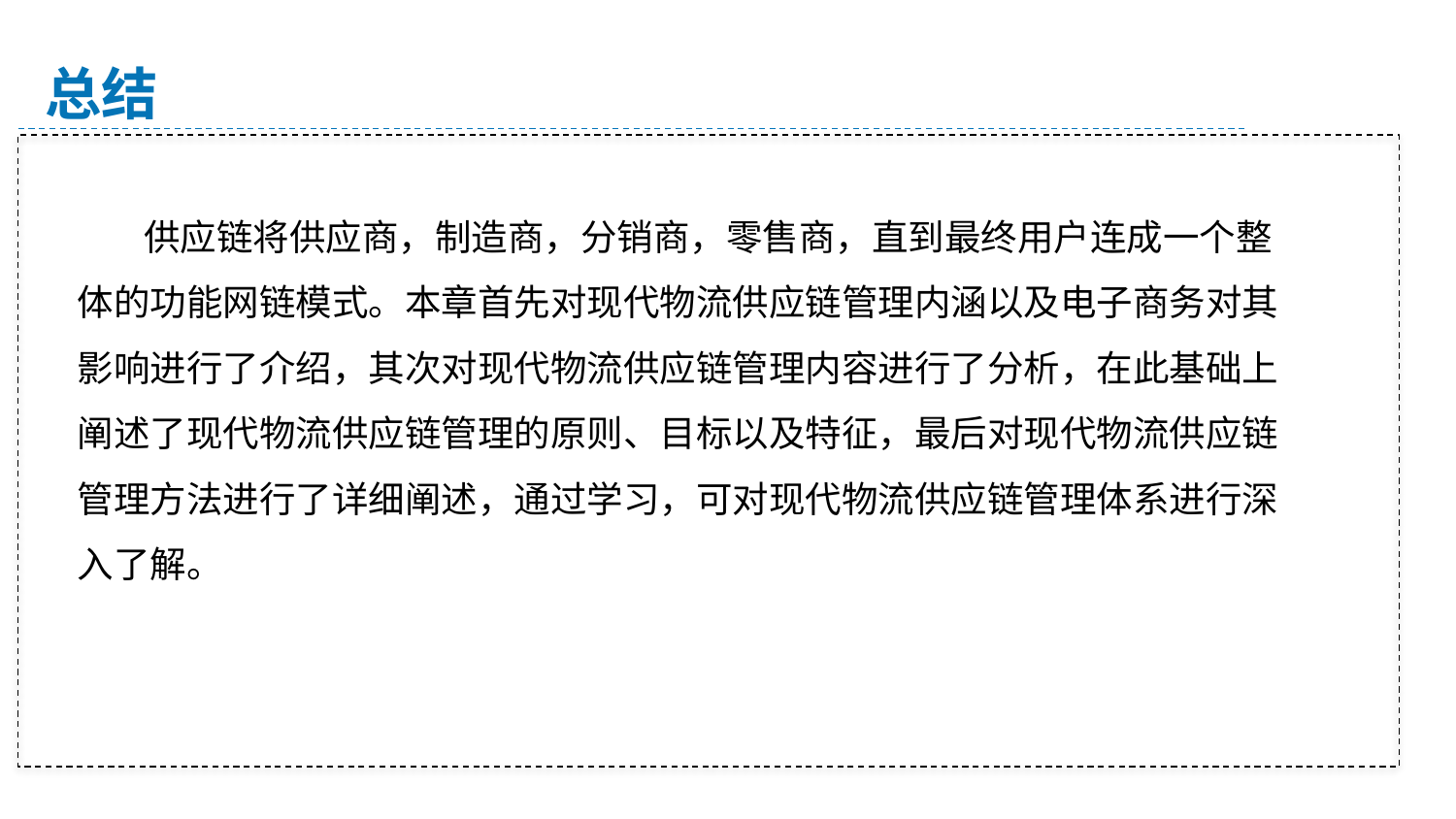

总结

       供应链将供应商，制造商，分销商，零售商，直到最终用户连成一个整体的功能网链模式。本章首先对现代物流供应链管理内涵以及电子商务对其影响进行了介绍，其次对现代物流供应链管理内容进行了分析，在此基础上阐述了现代物流供应链管理的原则、目标以及特征，最后对现代物流供应链管理方法进行了详细阐述，通过学习，可对现代物流供应链管理体系进行深入了解。